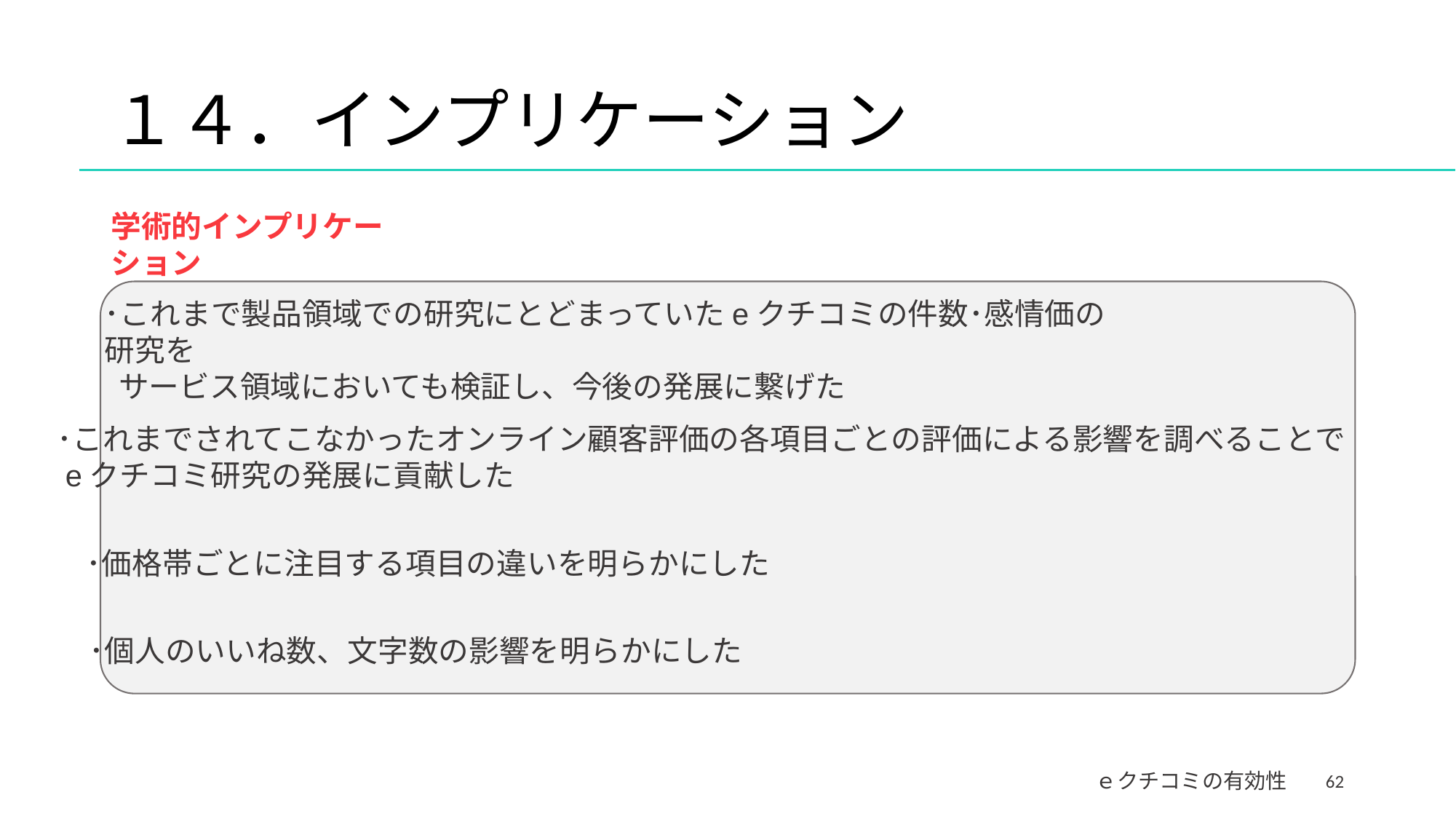

# １４．インプリケーション
学術的インプリケーション

･これまで製品領域での研究にとどまっていたeクチコミの件数･感情価の研究を
 サービス領域においても検証し、今後の発展に繋げた
･これまでされてこなかったオンライン顧客評価の各項目ごとの評価による影響を調べることで
 eクチコミ研究の発展に貢献した
･価格帯ごとに注目する項目の違いを明らかにした
･個人のいいね数、文字数の影響を明らかにした
62
ｅクチコミの有効性